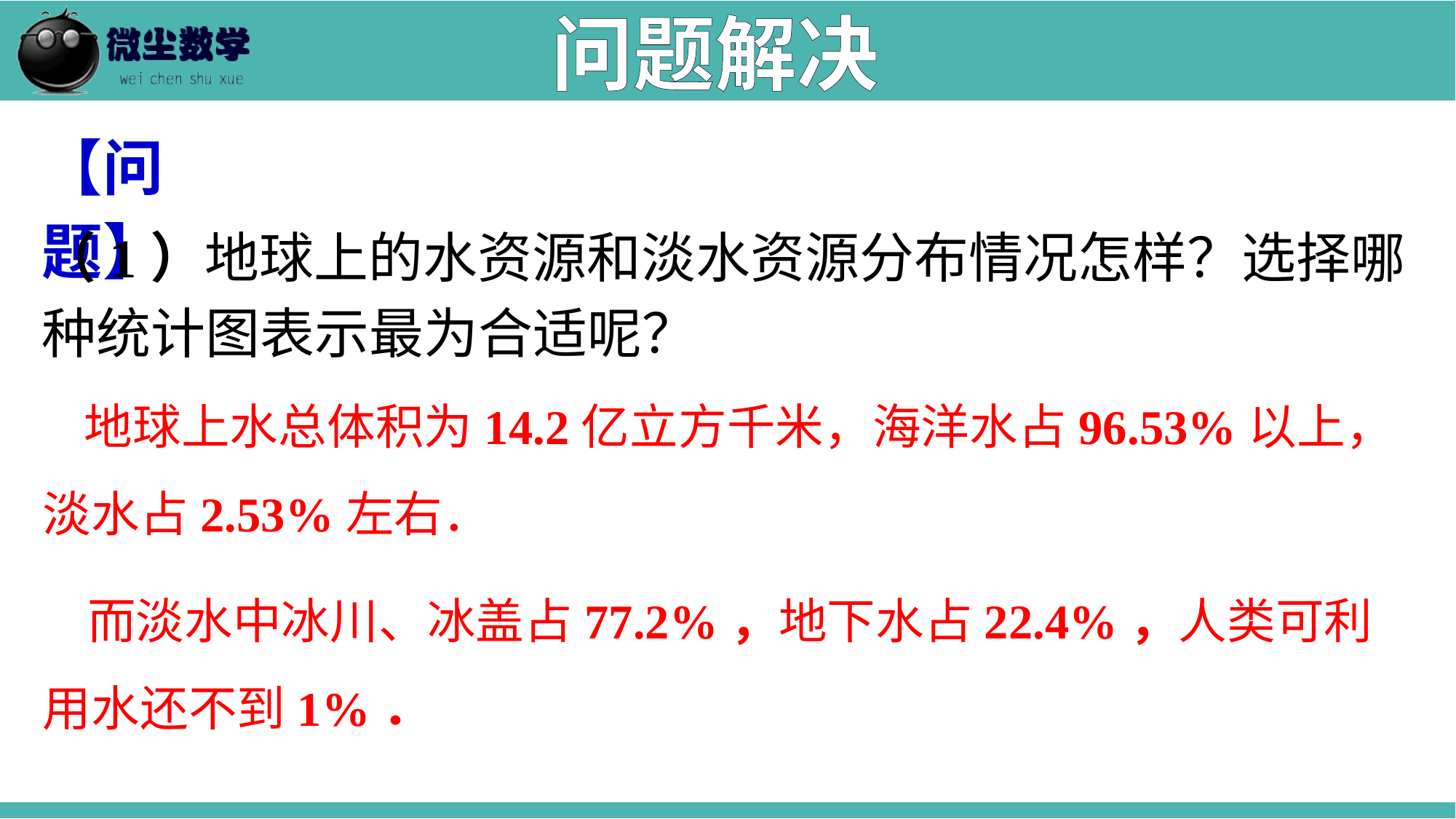

问题解决
【问题】
（1）地球上的水资源和淡水资源分布情况怎样？选择哪种统计图表示最为合适呢？
   地球上水总体积为14.2亿立方千米，海洋水占96.53%以上，淡水占2.53%左右．
   而淡水中冰川、冰盖占77.2%，地下水占22.4%，人类可利用水还不到1%．